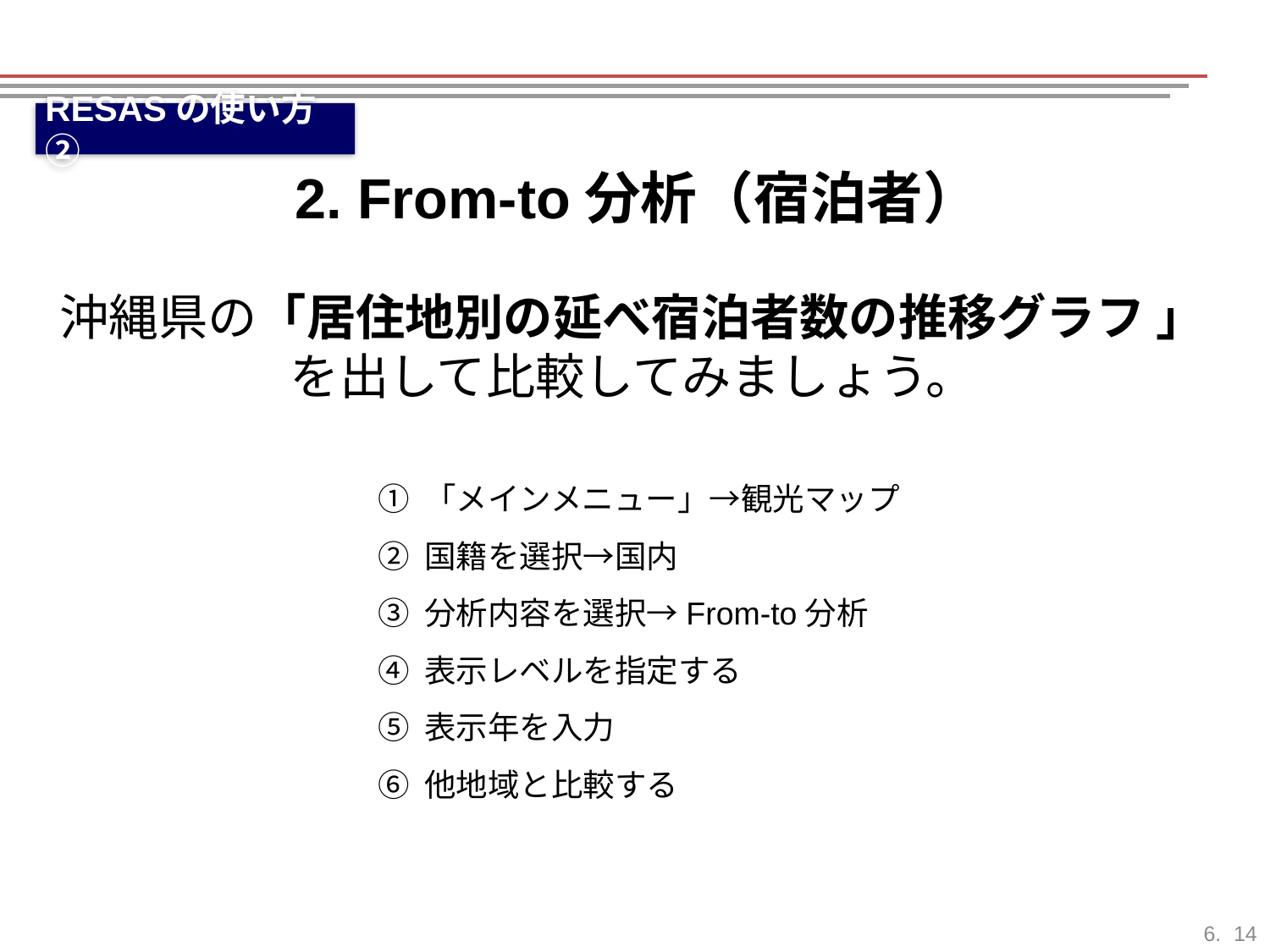

RESASの使い方②
2. From-to分析（宿泊者）
沖縄県の「居住地別の延べ宿泊者数の推移グラフ 」
を出して比較してみましょう。
① 「メインメニュー」→観光マップ
② 国籍を選択→国内
③ 分析内容を選択→From-to分析
④ 表示レベルを指定する
⑤ 表示年を入力
⑥ 他地域と比較する
14